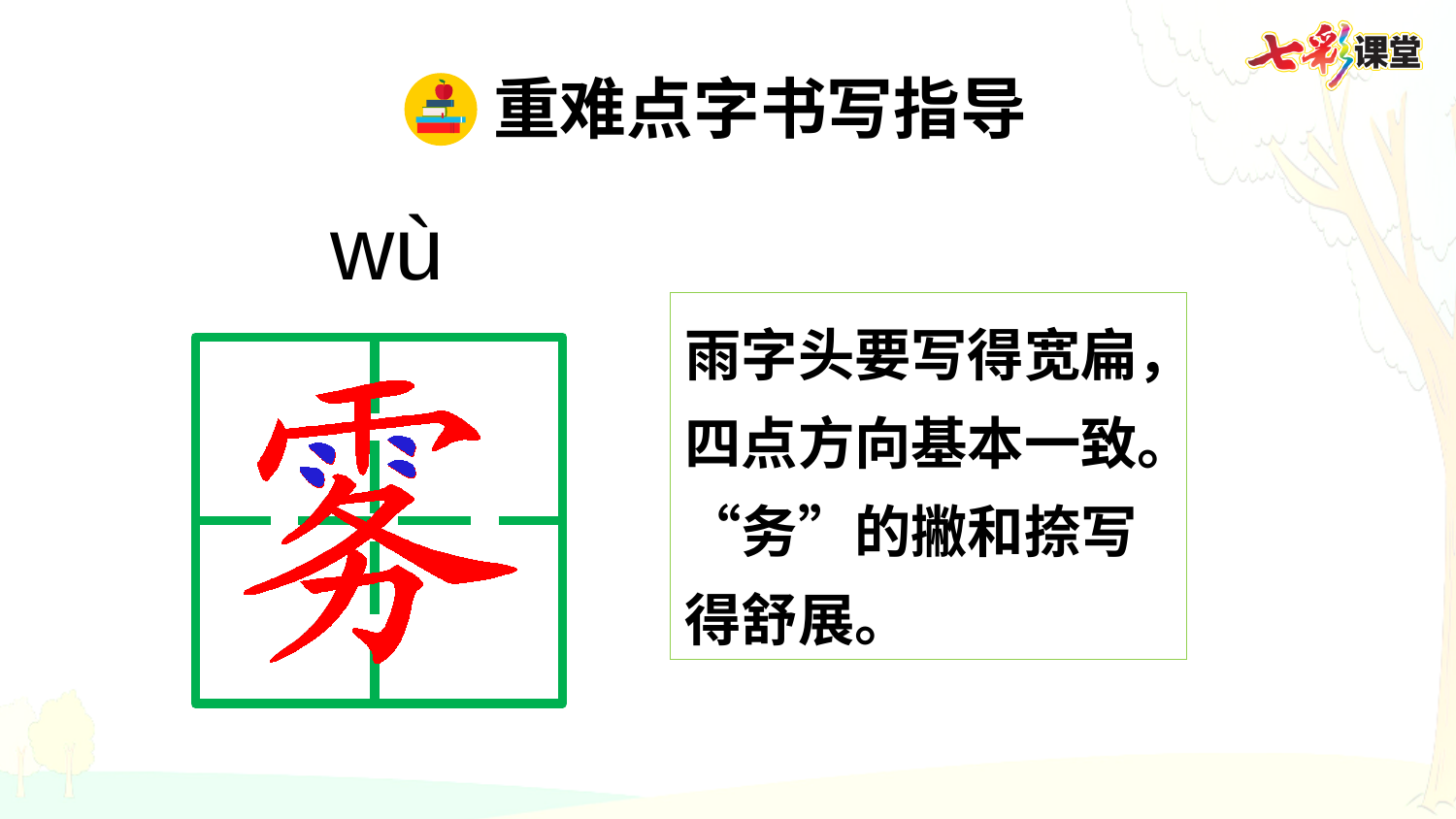

重难点字书写指导

 wù
雨字头要写得宽扁，四点方向基本一致。“务”的撇和捺写得舒展。